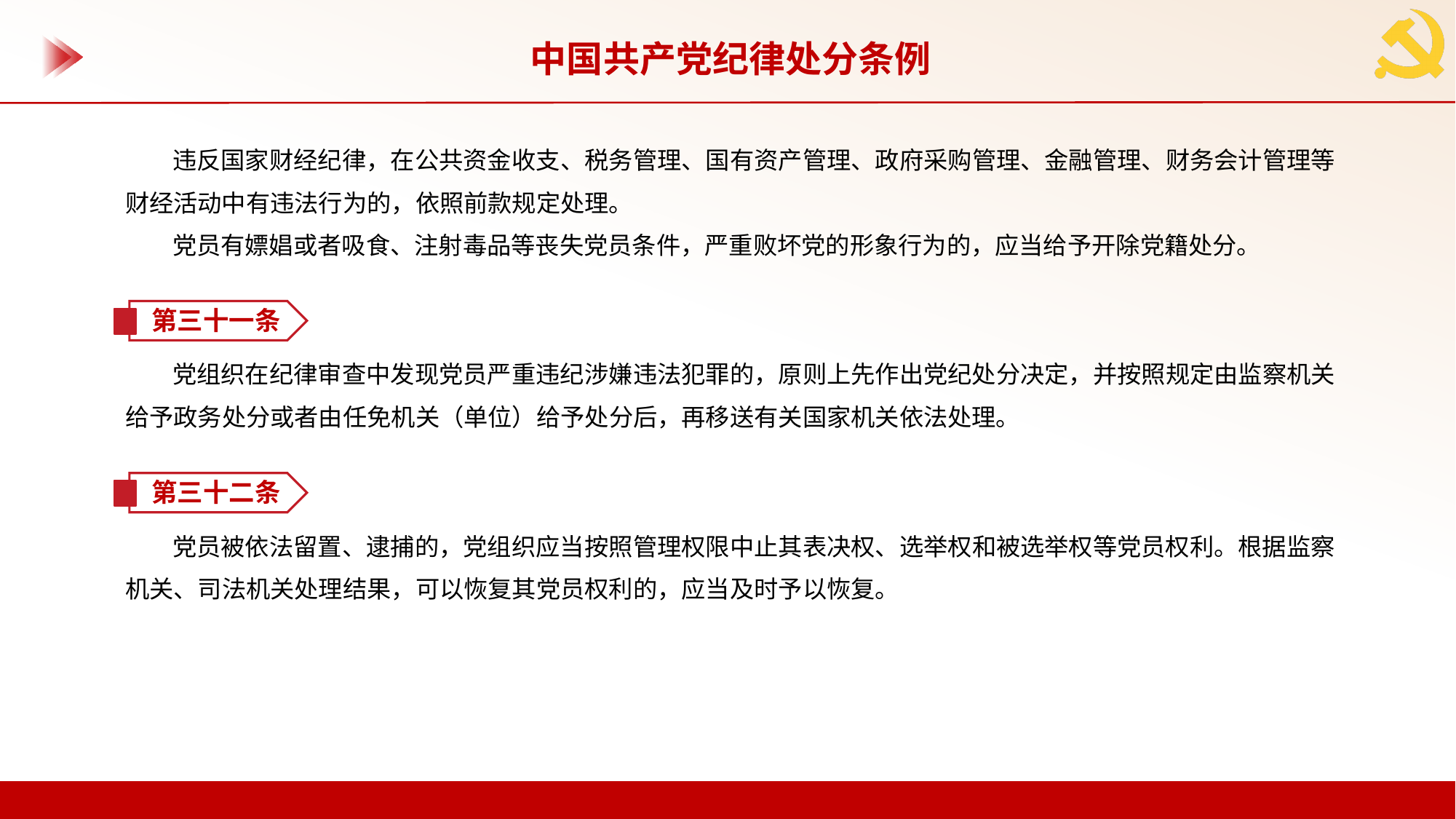

中国共产党纪律处分条例
违反国家财经纪律，在公共资金收支、税务管理、国有资产管理、政府采购管理、金融管理、财务会计管理等财经活动中有违法行为的，依照前款规定处理。
党员有嫖娼或者吸食、注射毒品等丧失党员条件，严重败坏党的形象行为的，应当给予开除党籍处分。
第三十一条

党组织在纪律审查中发现党员严重违纪涉嫌违法犯罪的，原则上先作出党纪处分决定，并按照规定由监察机关给予政务处分或者由任免机关（单位）给予处分后，再移送有关国家机关依法处理。
第三十二条

党员被依法留置、逮捕的，党组织应当按照管理权限中止其表决权、选举权和被选举权等党员权利。根据监察机关、司法机关处理结果，可以恢复其党员权利的，应当及时予以恢复。